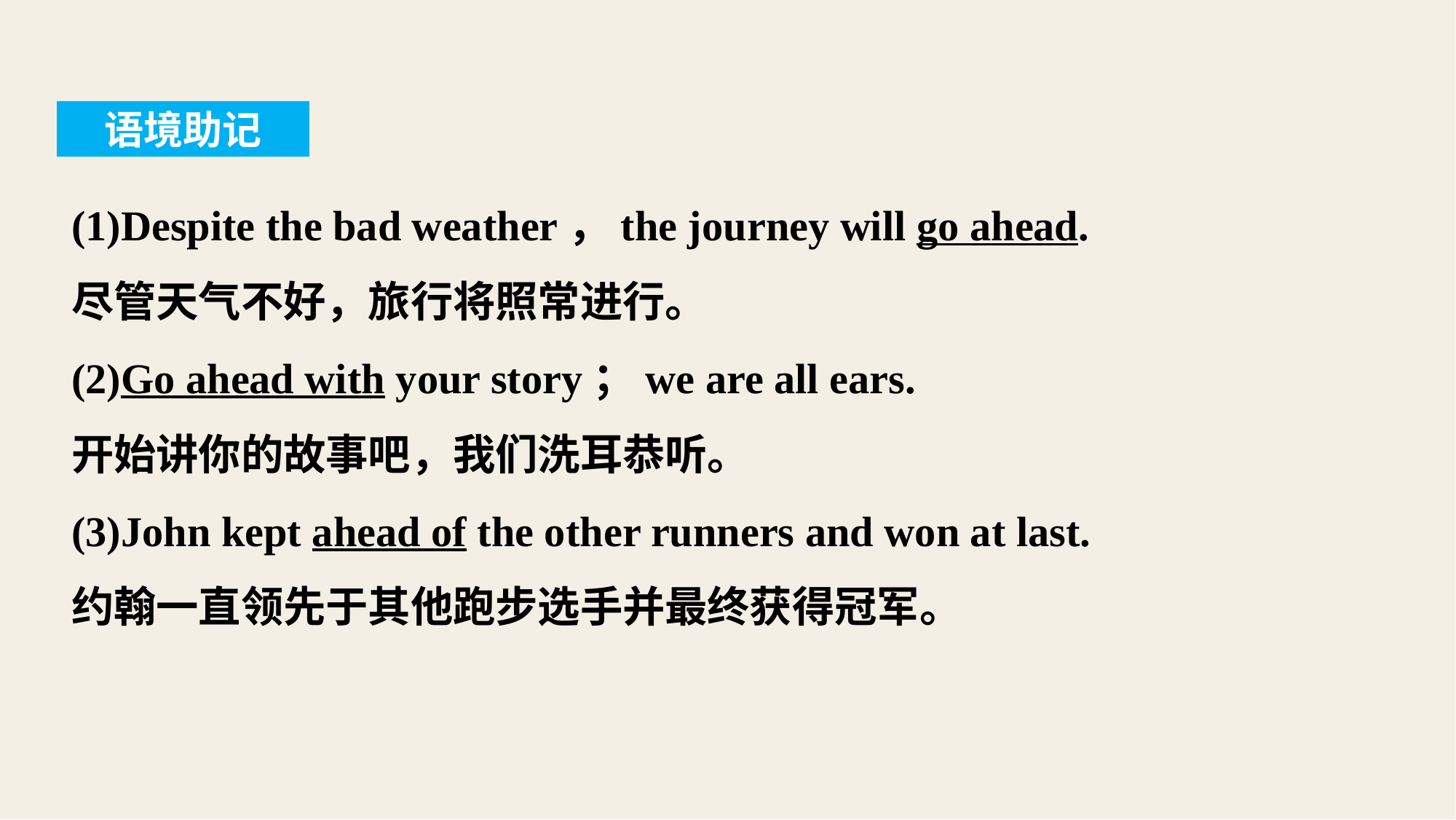

语境助记
(1)Despite the bad weather，the journey will go ahead.
尽管天气不好，旅行将照常进行。
(2)Go ahead with your story；we are all ears.
开始讲你的故事吧，我们洗耳恭听。
(3)John kept ahead of the other runners and won at last.
约翰一直领先于其他跑步选手并最终获得冠军。